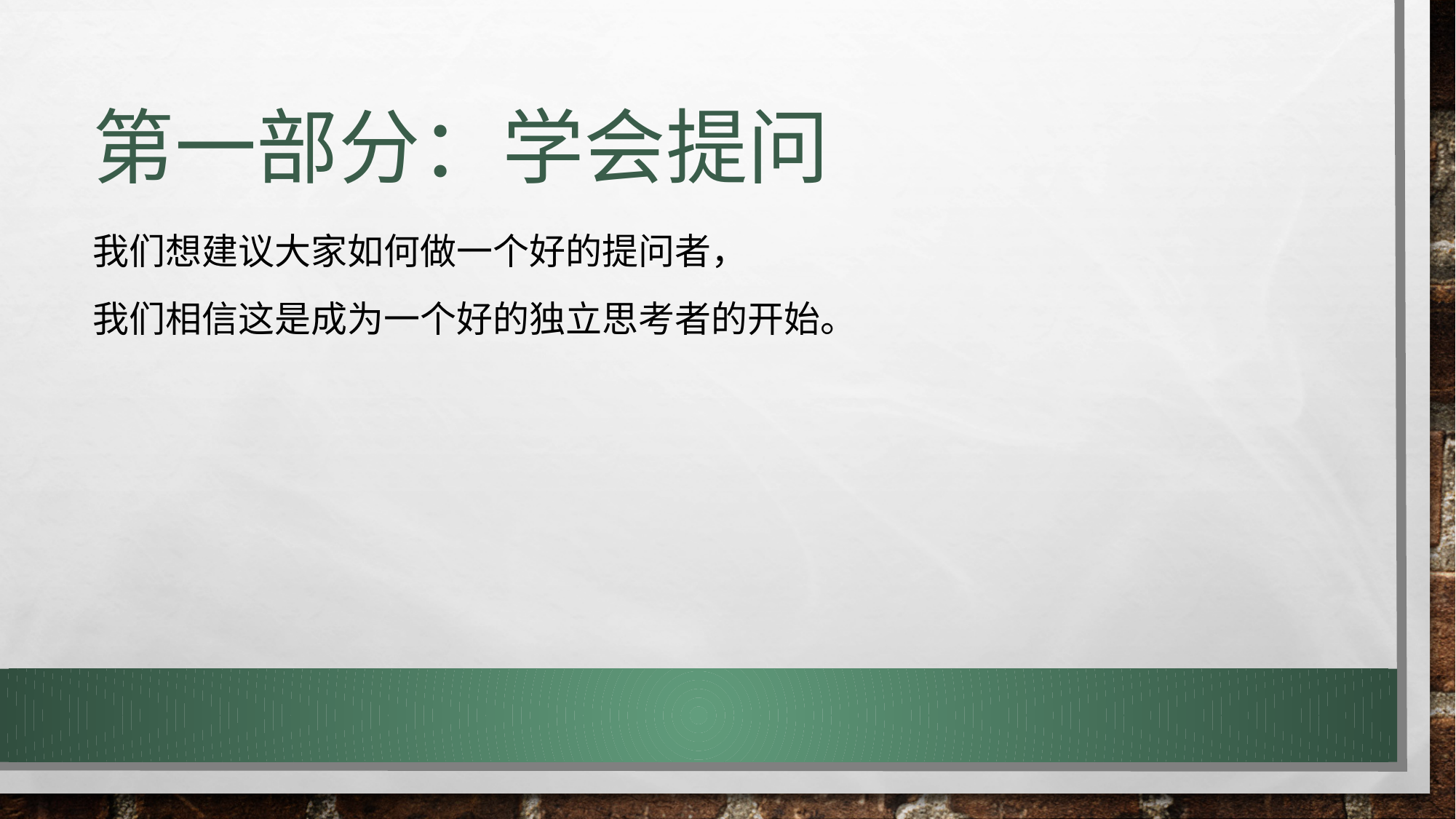

我们想建议大家如何做一个好的提问者，
我们相信这是成为一个好的独立思考者的开始。
# 第一部分：学会提问